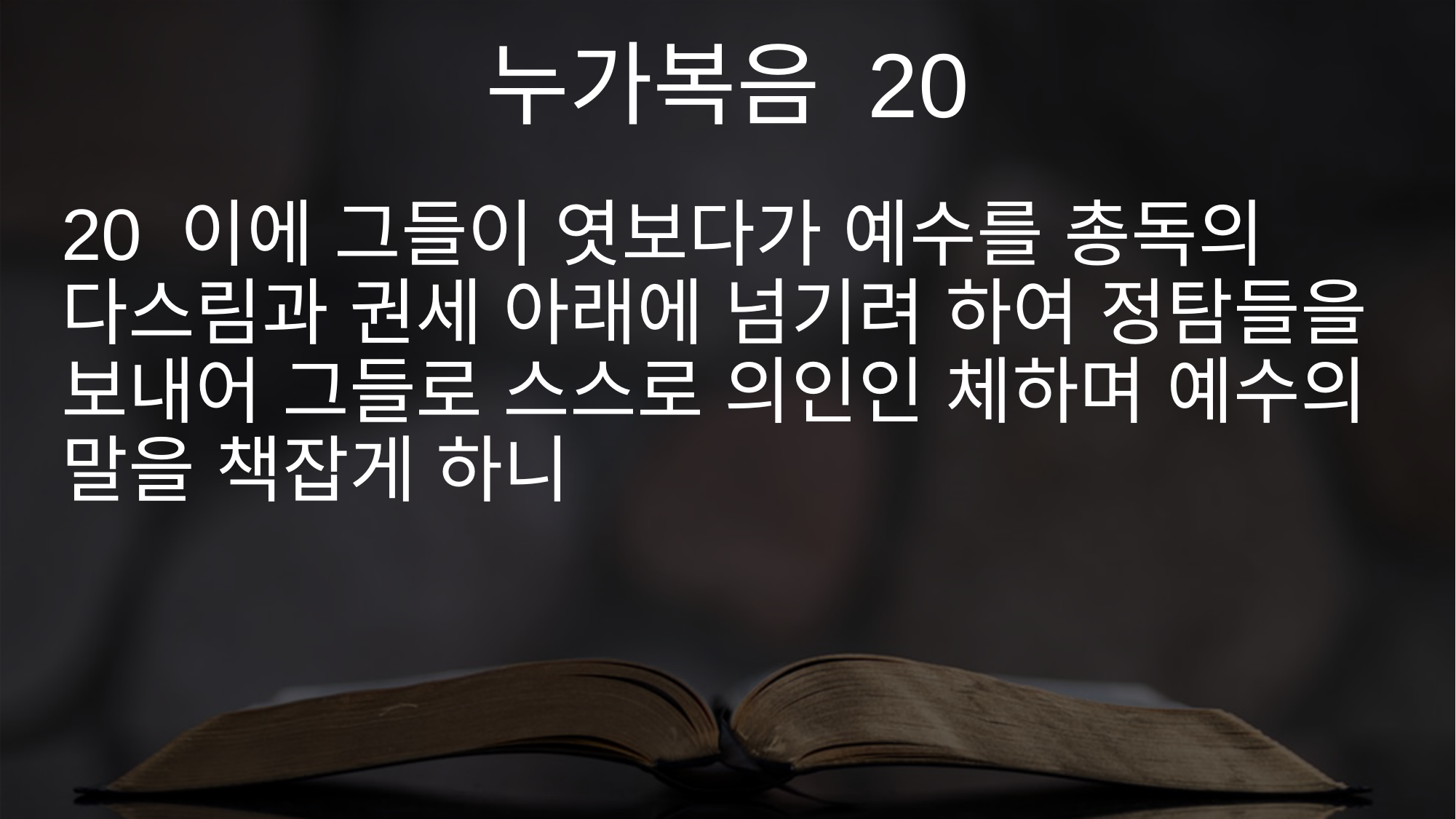

누가복음 20
20 이에 그들이 엿보다가 예수를 총독의 다스림과 권세 아래에 넘기려 하여 정탐들을 보내어 그들로 스스로 의인인 체하며 예수의 말을 책잡게 하니